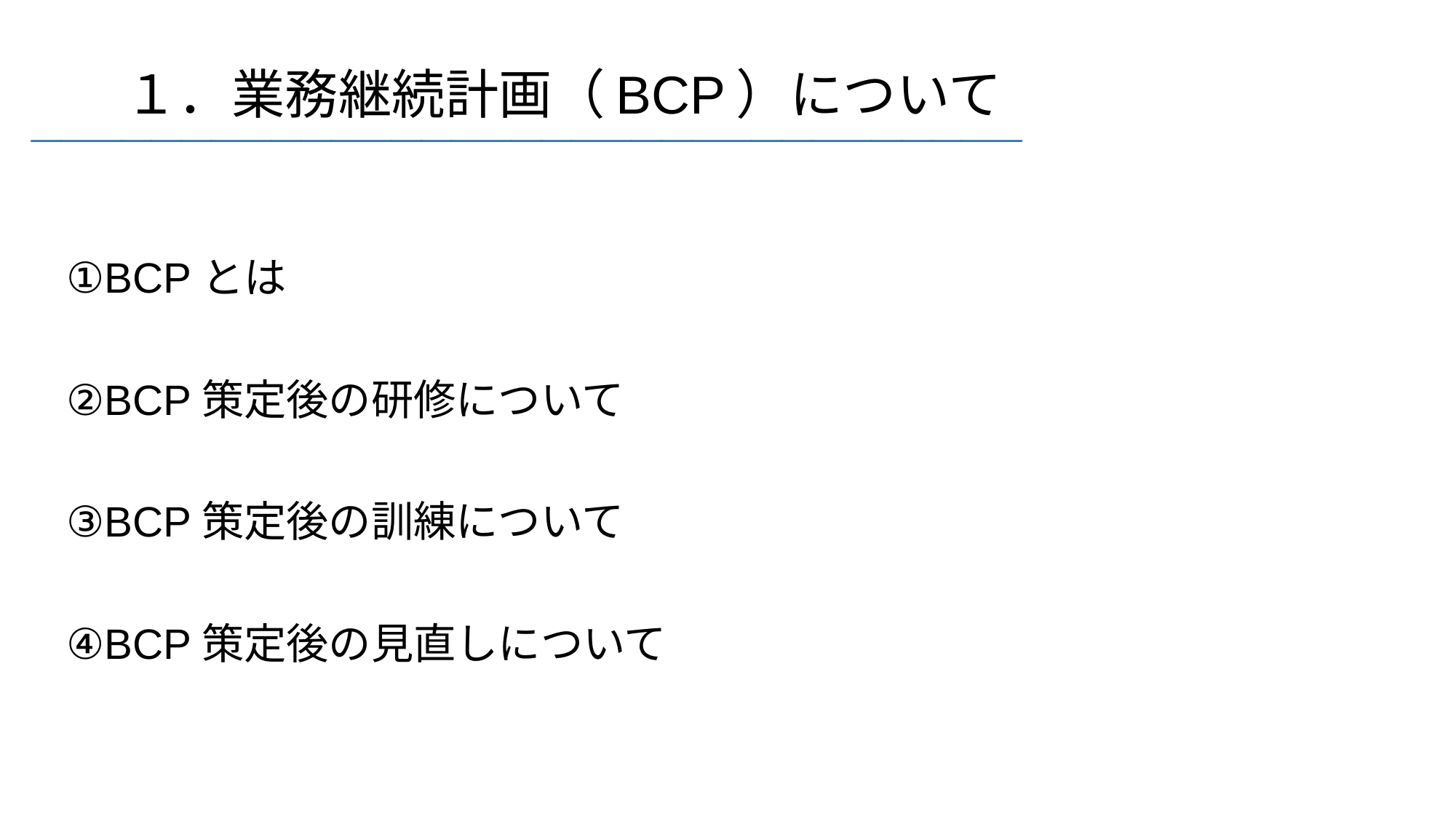

# １．業務継続計画（BCP）について
_________________________________
①BCPとは

②BCP策定後の研修について

③BCP策定後の訓練について

④BCP策定後の見直しについて